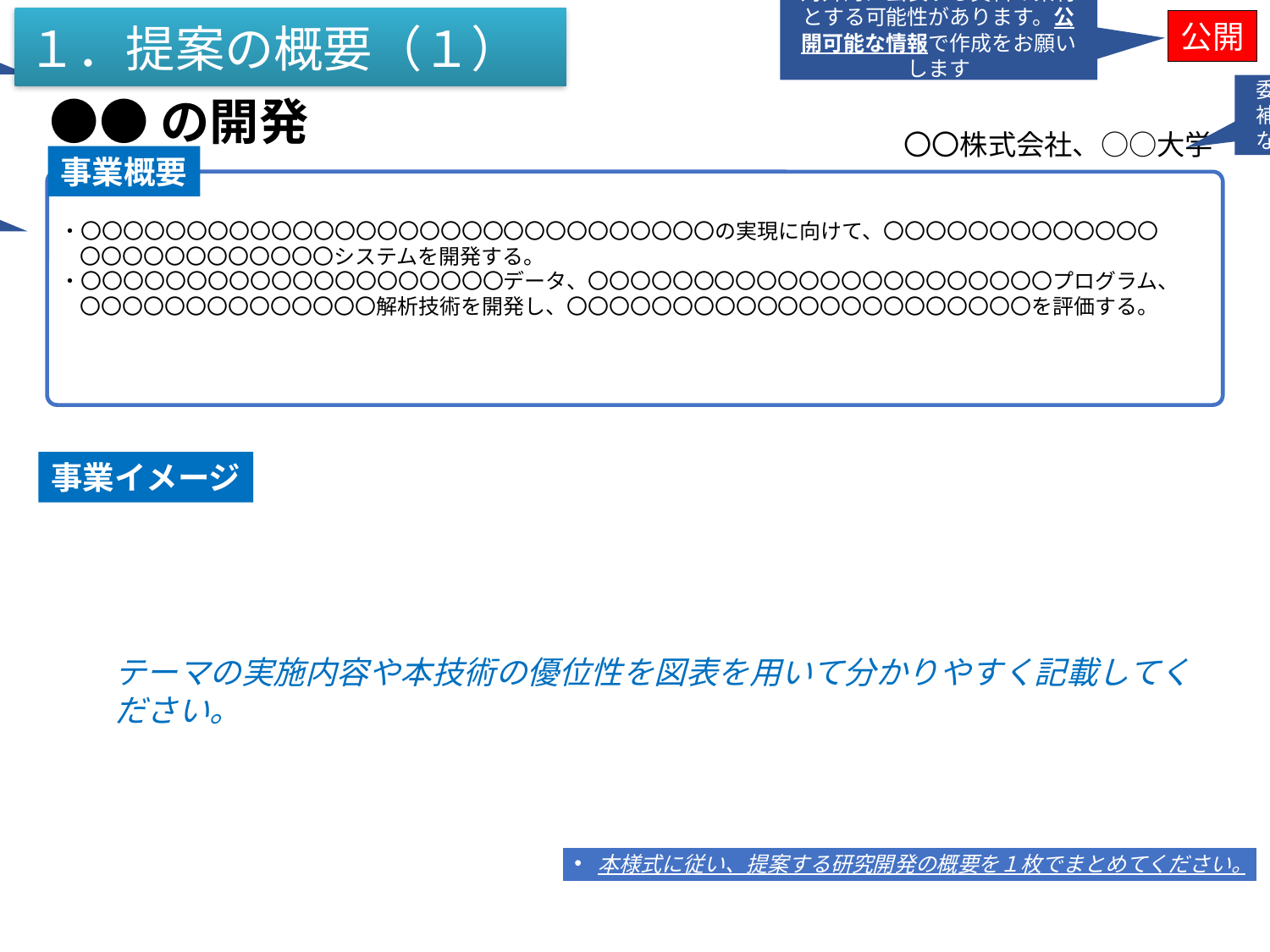

このページは、採択決定時に対外的に公表する資料の素材とする可能性があります。公開可能な情報で作成をお願いします
提案書にも記載している研究開発テーマ名を記載してください。
１．提案の概要（１）
公開
委託先（再委託先を含まない）補助先（委託先を含まない）となる予定の法人を記載ください
●●の開発
〇〇株式会社、○○大学
提案内容の概要を記載してください。
事業概要

・〇〇〇〇〇〇〇〇〇〇〇〇〇〇〇〇〇〇〇〇〇〇〇〇〇〇〇〇〇〇の実現に向けて、〇〇〇〇〇〇〇〇〇〇〇〇〇〇〇〇〇〇〇〇〇〇〇〇〇システムを開発する。
・〇〇〇〇〇〇〇〇〇〇〇〇〇〇〇〇〇〇〇〇データ、〇〇〇〇〇〇〇〇〇〇〇〇〇〇〇〇〇〇〇〇〇〇プログラム、〇〇〇〇〇〇〇〇〇〇〇〇〇〇解析技術を開発し、〇〇〇〇〇〇〇〇〇〇〇〇〇〇〇〇〇〇〇〇〇〇を評価する。
事業イメージ
テーマの実施内容や本技術の優位性を図表を用いて分かりやすく記載してください。
本様式に従い、提案する研究開発の概要を１枚でまとめてください。